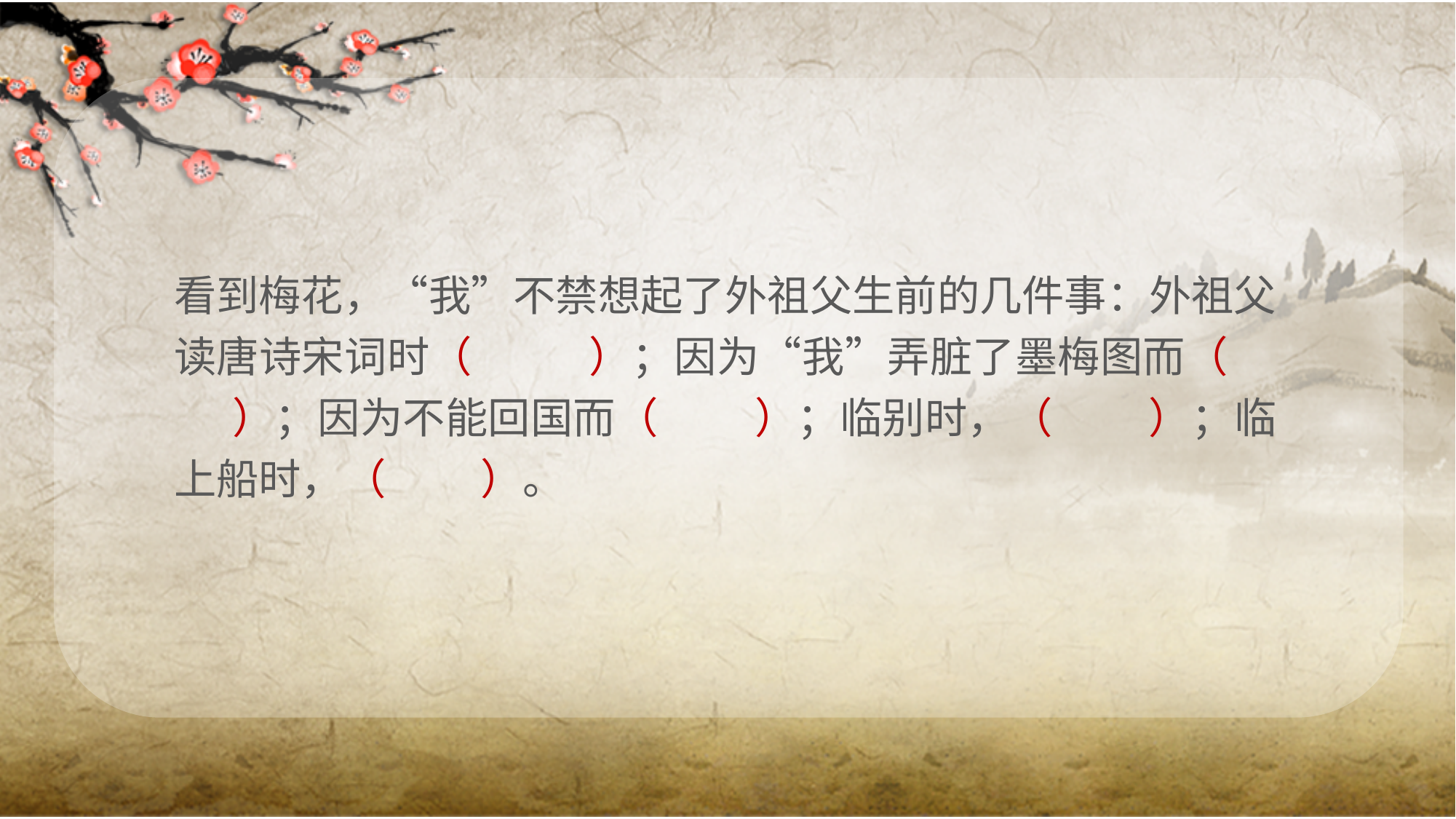

看到梅花，“我”不禁想起了外祖父生前的几件事：外祖父读唐诗宋词时（            ）；因为“我”弄脏了墨梅图而（            ）；因为不能回国而（          ）；临别时，（          ）；临上船时，（          ）。